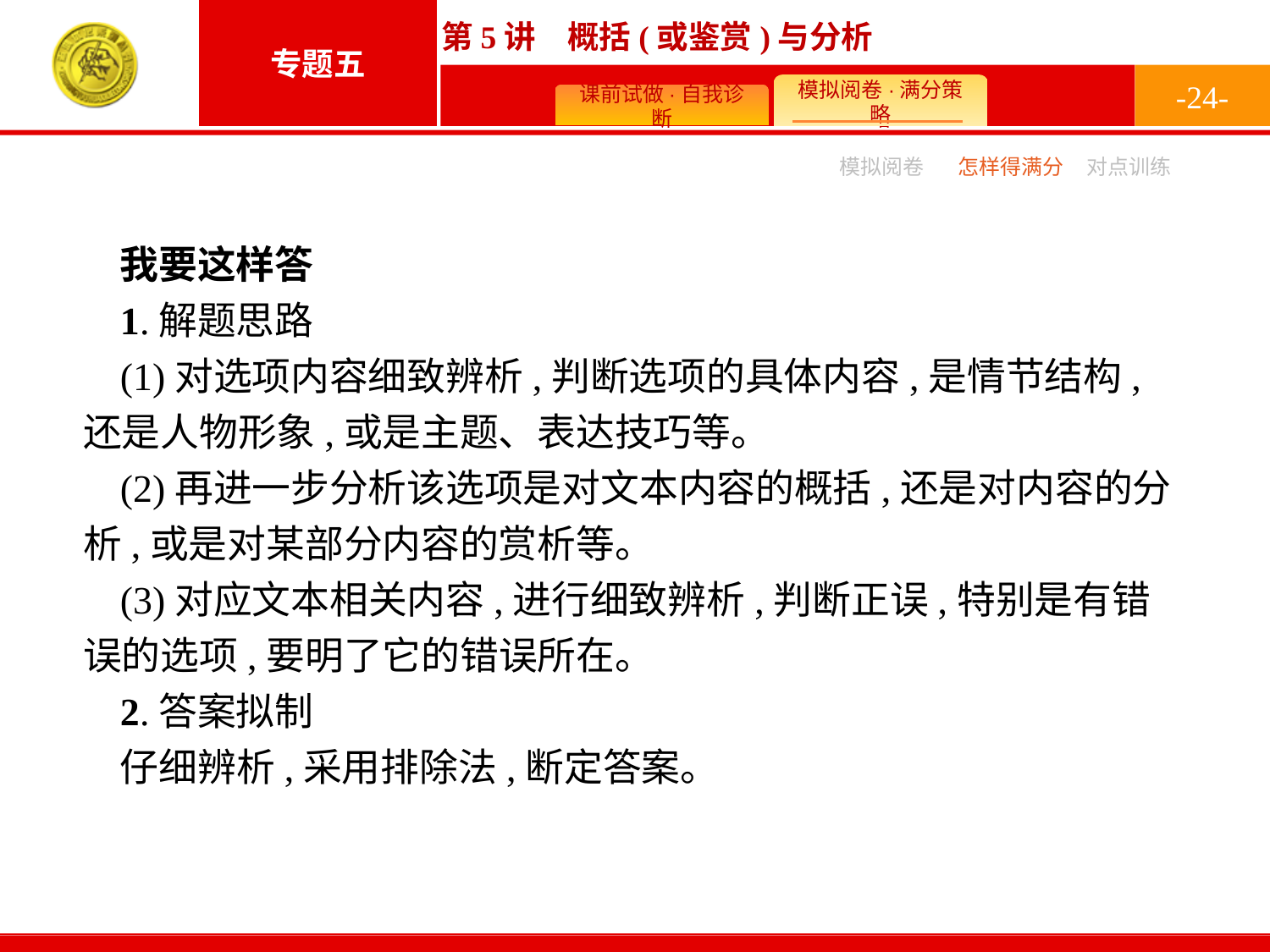

-24-
模拟阅卷
怎样得满分
对点训练
我要这样答
1.解题思路
(1)对选项内容细致辨析,判断选项的具体内容,是情节结构,还是人物形象,或是主题、表达技巧等。
(2)再进一步分析该选项是对文本内容的概括,还是对内容的分析,或是对某部分内容的赏析等。
(3)对应文本相关内容,进行细致辨析,判断正误,特别是有错误的选项,要明了它的错误所在。
2.答案拟制
仔细辨析,采用排除法,断定答案。